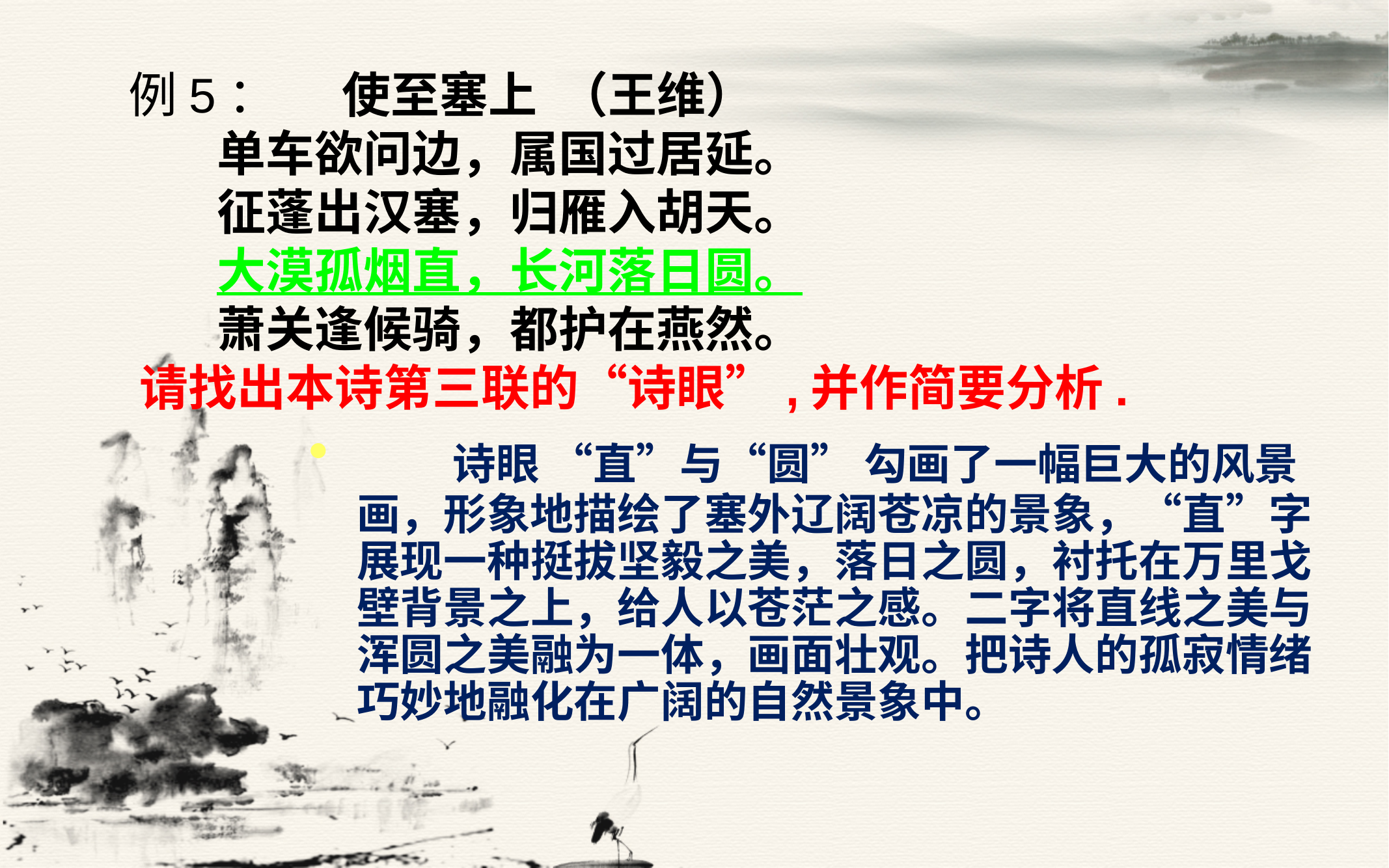

# 例5：      使至塞上  （王维） 单车欲问边，属国过居延。 征蓬出汉塞，归雁入胡天。 大漠孤烟直，长河落日圆。 萧关逢候骑，都护在燕然。 请找出本诗第三联的“诗眼”,并作简要分析.
       诗眼 “直”与“圆” 勾画了一幅巨大的风景画，形象地描绘了塞外辽阔苍凉的景象，“直”字展现一种挺拔坚毅之美，落日之圆，衬托在万里戈壁背景之上，给人以苍茫之感。二字将直线之美与浑圆之美融为一体，画面壮观。把诗人的孤寂情绪巧妙地融化在广阔的自然景象中。